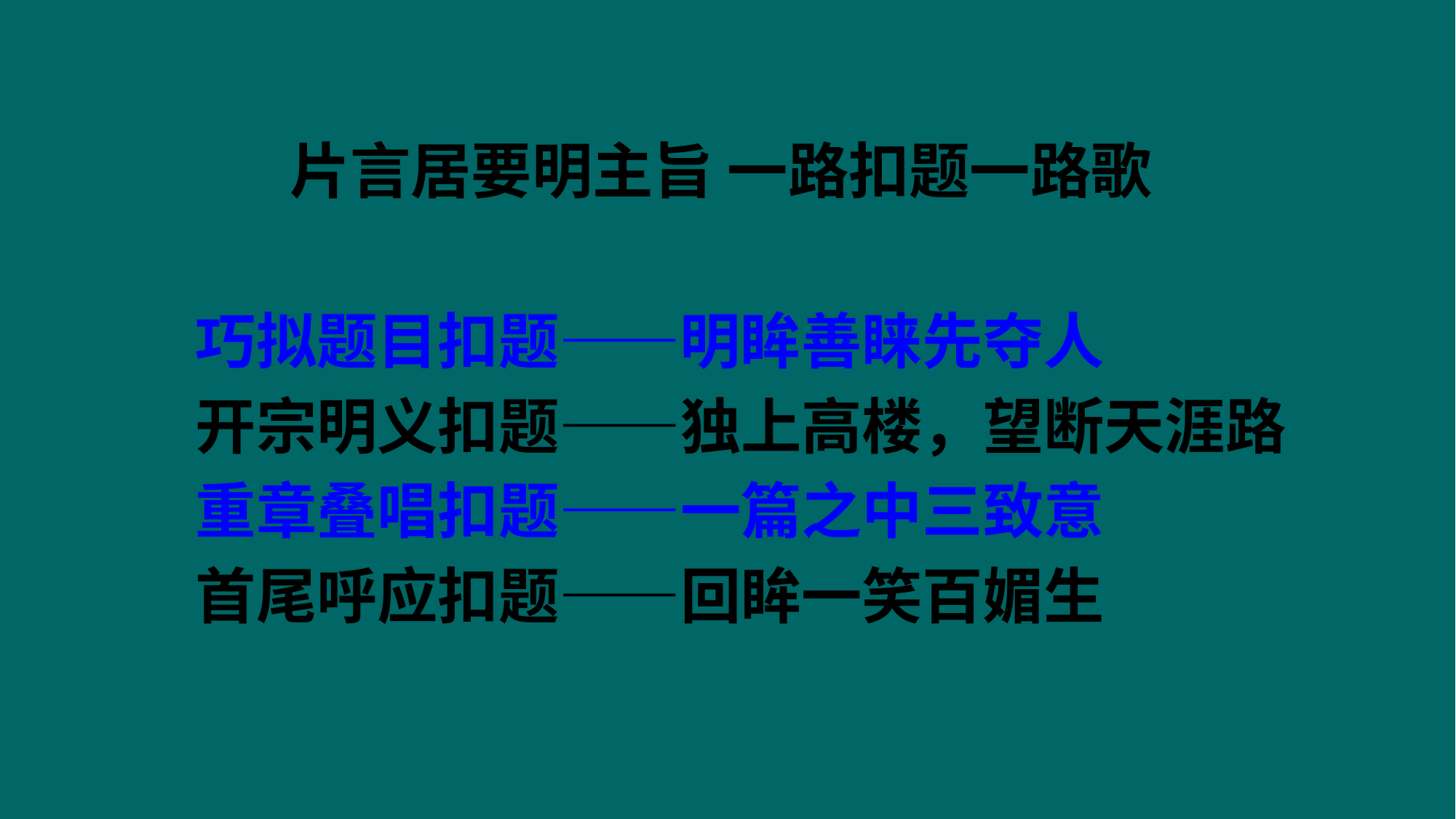

片言居要明主旨 一路扣题一路歌

巧拟题目扣题——明眸善睐先夺人
开宗明义扣题——独上高楼，望断天涯路
重章叠唱扣题——一篇之中三致意
首尾呼应扣题——回眸一笑百媚生